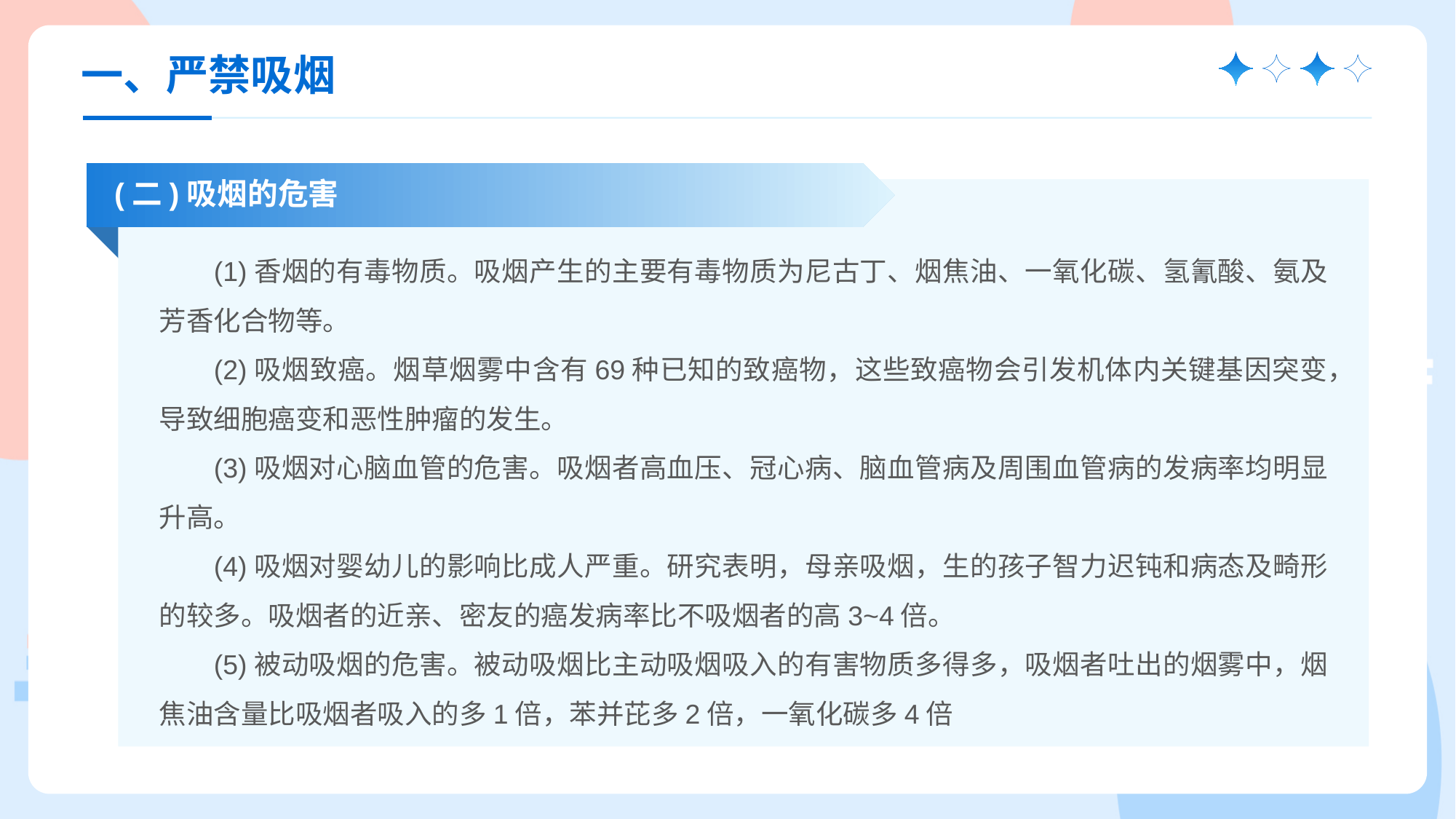

一、严禁吸烟
(二)吸烟的危害

(1)香烟的有毒物质。吸烟产生的主要有毒物质为尼古丁、烟焦油、一氧化碳、氢氰酸、氨及芳香化合物等。
(2)吸烟致癌。烟草烟雾中含有69种已知的致癌物，这些致癌物会引发机体内关键基因突变，导致细胞癌变和恶性肿瘤的发生。
(3)吸烟对心脑血管的危害。吸烟者高血压、冠心病、脑血管病及周围血管病的发病率均明显升高。
(4)吸烟对婴幼儿的影响比成人严重。研究表明，母亲吸烟，生的孩子智力迟钝和病态及畸形的较多。吸烟者的近亲、密友的癌发病率比不吸烟者的高3~4倍。
(5)被动吸烟的危害。被动吸烟比主动吸烟吸入的有害物质多得多，吸烟者吐出的烟雾中，烟焦油含量比吸烟者吸入的多1倍，苯并芘多2倍，一氧化碳多4倍